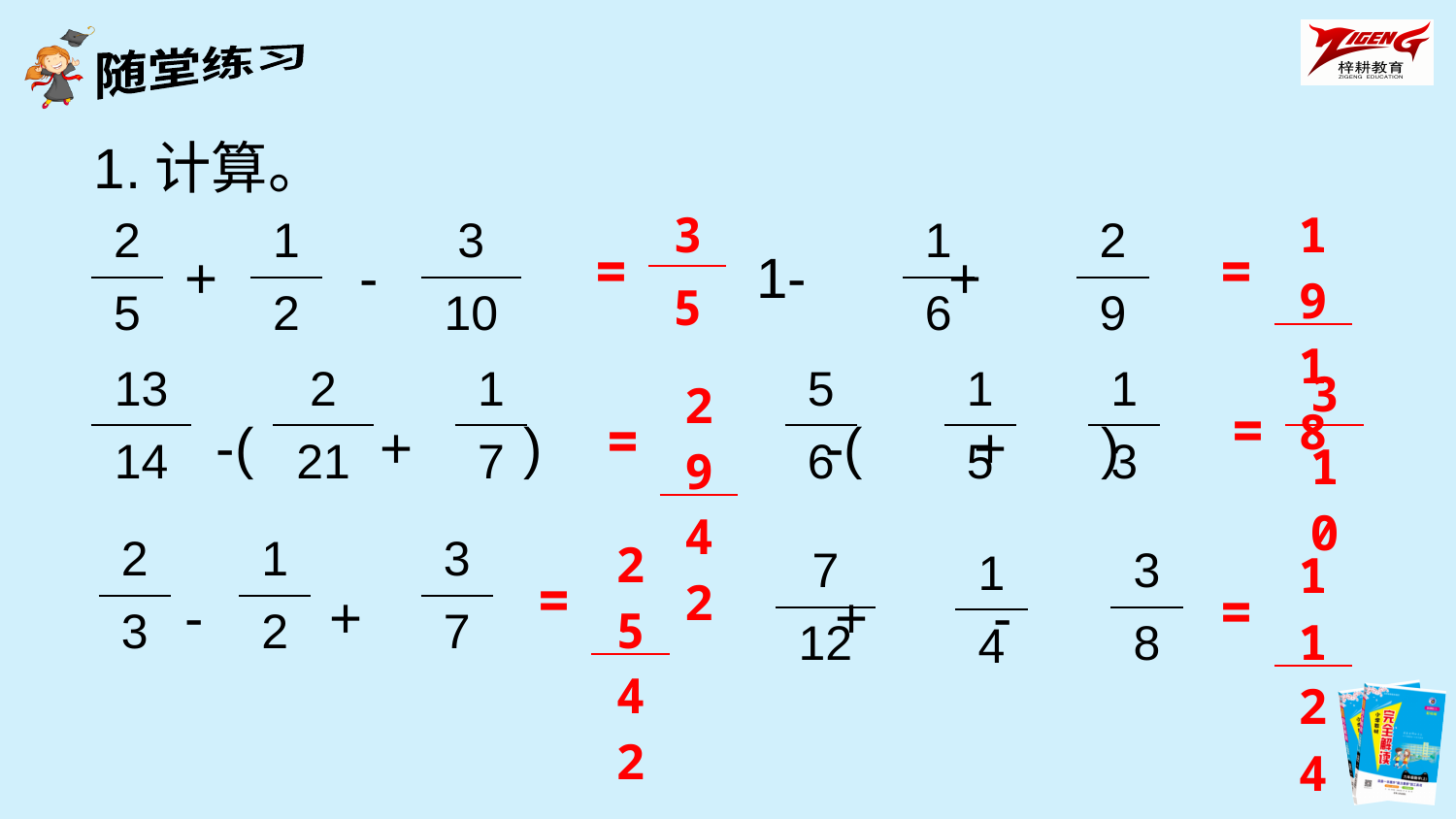

1.计算。
| 3 |
| --- |
| 5 |
| 19 |
| --- |
| 18 |
| 2 |
| --- |
| 5 |
| 1 |
| --- |
| 2 |
| 3 |
| --- |
| 10 |
| 1 |
| --- |
| 6 |
| 2 |
| --- |
| 9 |
=
=
+         -                        1-         +

  -(        +       )                  -(       +      )

-        +                              +        -
| 13 |
| --- |
| 14 |
| 2 |
| --- |
| 21 |
| 1 |
| --- |
| 7 |
| 5 |
| --- |
| 6 |
| 1 |
| --- |
| 5 |
| 1 |
| --- |
| 3 |
| 3 |
| --- |
| 10 |
| 29 |
| --- |
| 42 |
=
=
| 2 |
| --- |
| 3 |
| 1 |
| --- |
| 2 |
| 3 |
| --- |
| 7 |
| 25 |
| --- |
| 42 |
| 7 |
| --- |
| 12 |
| 3 |
| --- |
| 8 |
| 11 |
| --- |
| 24 |
| 1 |
| --- |
| 4 |
=
=